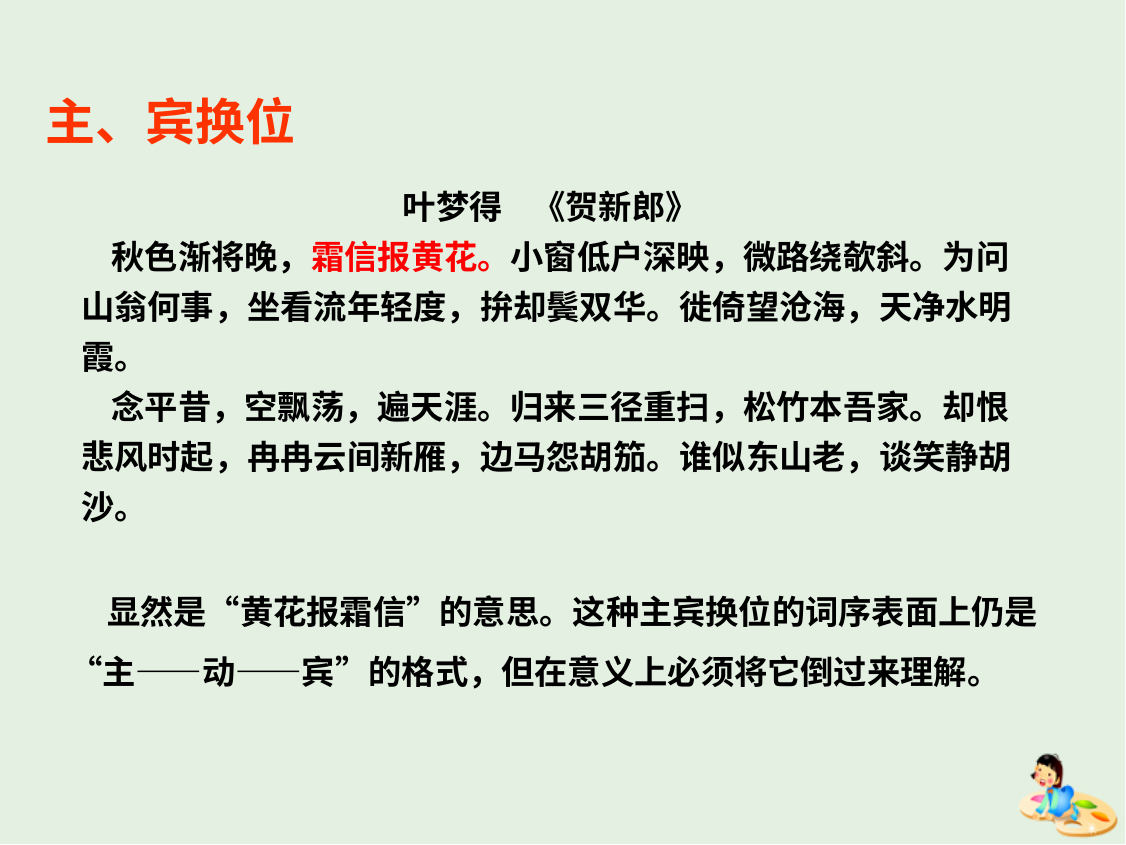

主、宾换位
叶梦得    《贺新郎》
   秋色渐将晚，霜信报黄花。小窗低户深映，微路绕欹斜。为问山翁何事，坐看流年轻度，拚却鬓双华。徙倚望沧海，天净水明霞。
   念平昔，空飘荡，遍天涯。归来三径重扫，松竹本吾家。却恨悲风时起，冉冉云间新雁，边马怨胡笳。谁似东山老，谈笑静胡沙。
    显然是“黄花报霜信”的意思。这种主宾换位的词序表面上仍是“主——动——宾”的格式，但在意义上必须将它倒过来理解。